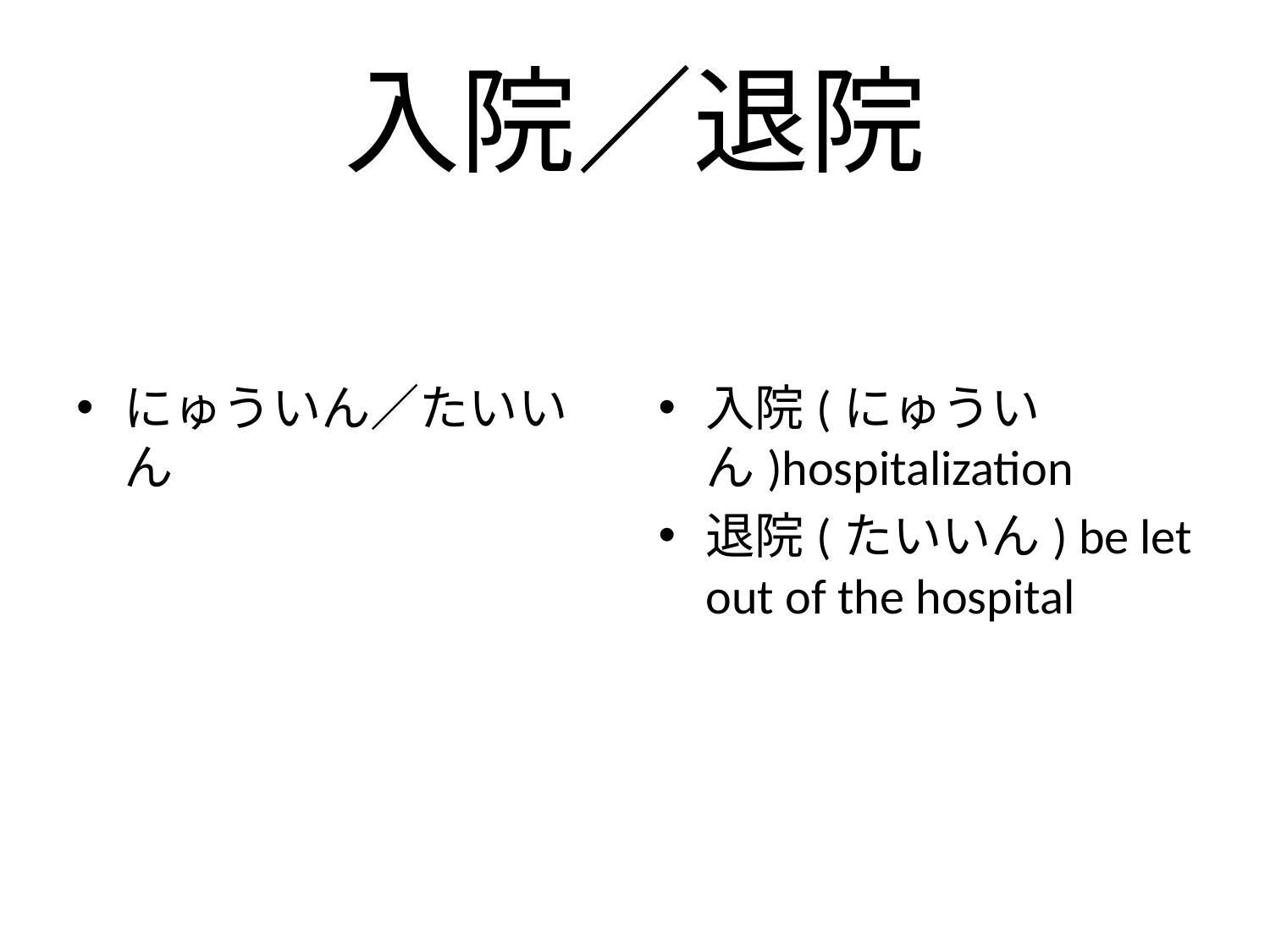

# 入院／退院
にゅういん／たいいん
入院(にゅういん)hospitalization
退院(たいいん) be let out of the hospital